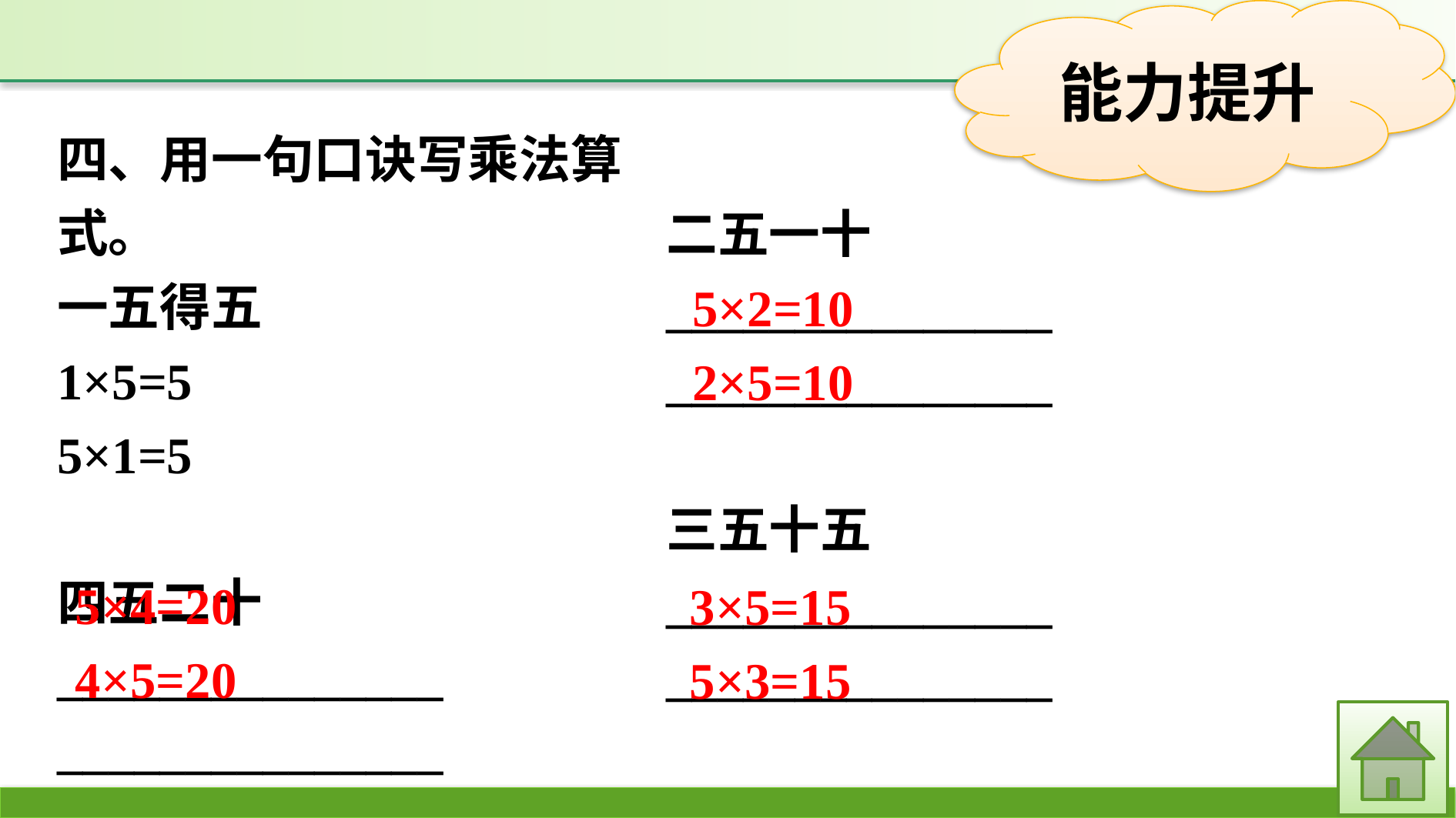

四、用一句口诀写乘法算式。
一五得五
1×5=5
5×1=5

四五二十
_______________
_______________
二五一十
_______________
_______________

三五十五
_______________
_______________
5×2=10
2×5=10
5×4=20
4×5=20
3×5=15
5×3=15